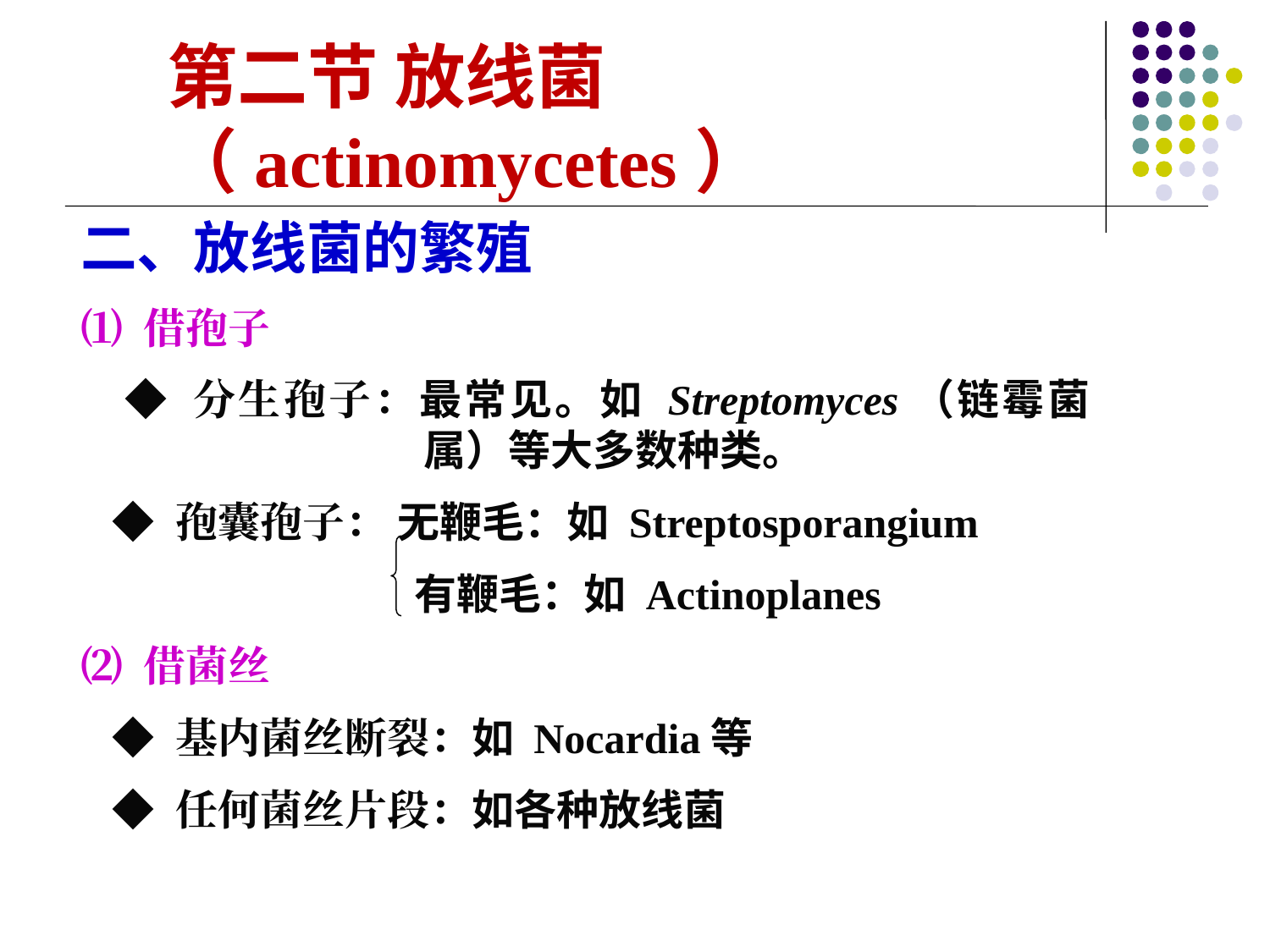

第二节 放线菌（actinomycetes）
二、放线菌的繁殖
⑴ 借孢子
   ◆ 分生孢子：最常见。如 Streptomyces（链霉菌属）等大多数种类。
   ◆ 孢囊孢子： 无鞭毛：如 Streptosporangium
                                  有鞭毛：如 Actinoplanes
⑵ 借菌丝
   ◆ 基内菌丝断裂：如 Nocardia等
   ◆ 任何菌丝片段：如各种放线菌